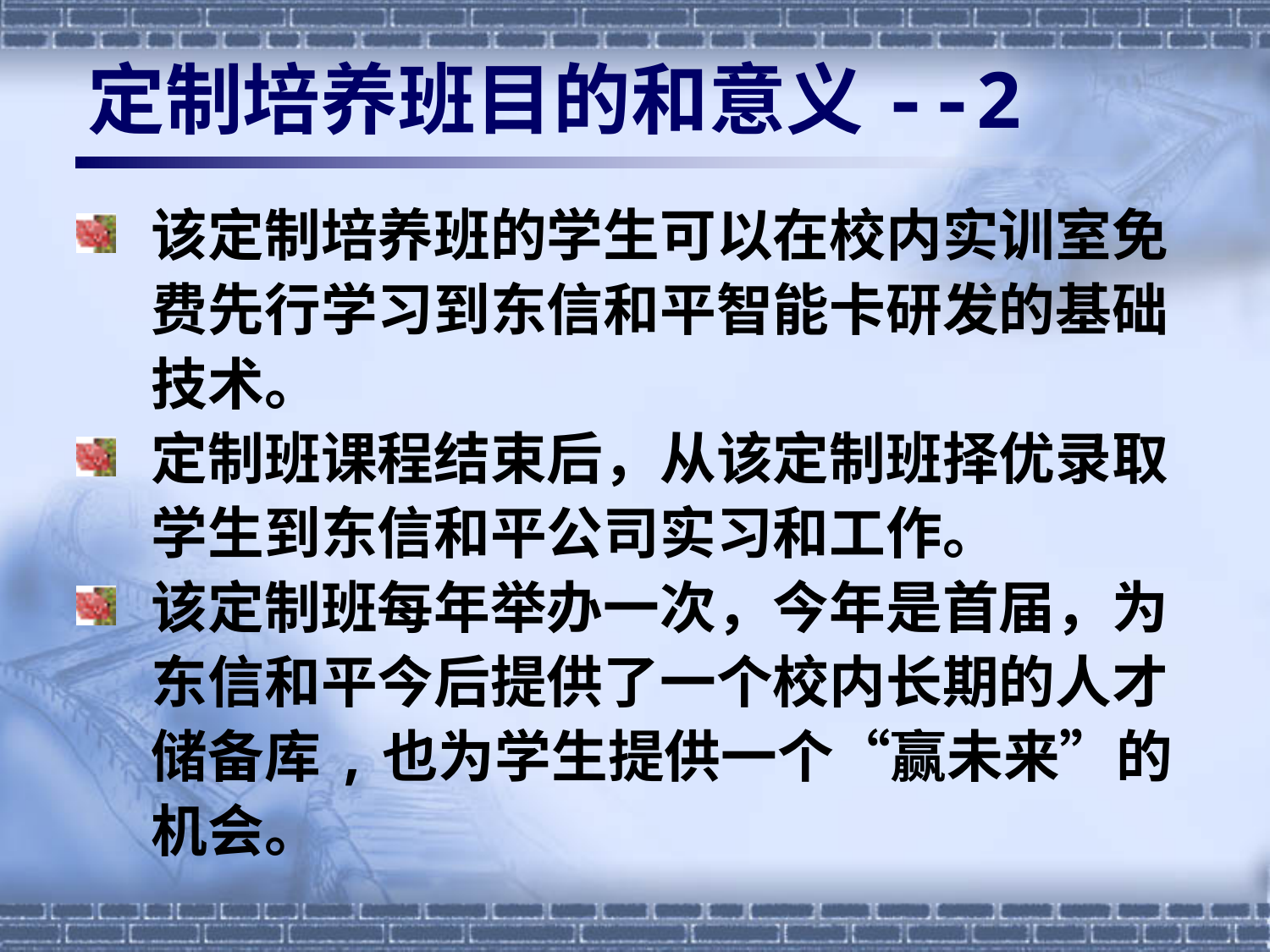

# 定制培养班目的和意义--2
该定制培养班的学生可以在校内实训室免费先行学习到东信和平智能卡研发的基础技术。
定制班课程结束后，从该定制班择优录取学生到东信和平公司实习和工作。
该定制班每年举办一次，今年是首届，为东信和平今后提供了一个校内长期的人才储备库,也为学生提供一个“赢未来”的机会。